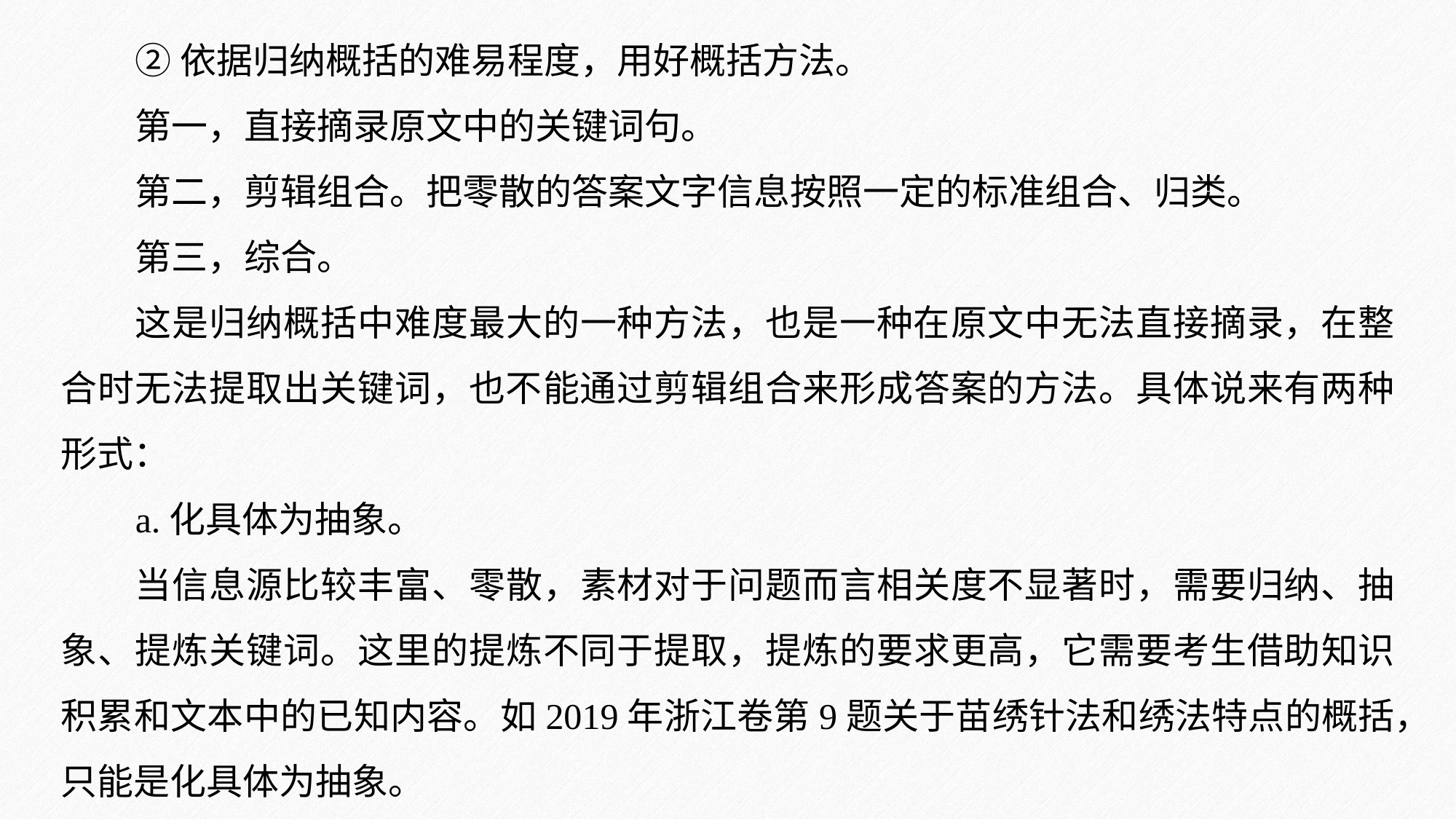

②依据归纳概括的难易程度，用好概括方法。
第一，直接摘录原文中的关键词句。
第二，剪辑组合。把零散的答案文字信息按照一定的标准组合、归类。
第三，综合。
这是归纳概括中难度最大的一种方法，也是一种在原文中无法直接摘录，在整合时无法提取出关键词，也不能通过剪辑组合来形成答案的方法。具体说来有两种形式：
a.化具体为抽象。
当信息源比较丰富、零散，素材对于问题而言相关度不显著时，需要归纳、抽象、提炼关键词。这里的提炼不同于提取，提炼的要求更高，它需要考生借助知识积累和文本中的已知内容。如2019年浙江卷第9题关于苗绣针法和绣法特点的概括，只能是化具体为抽象。